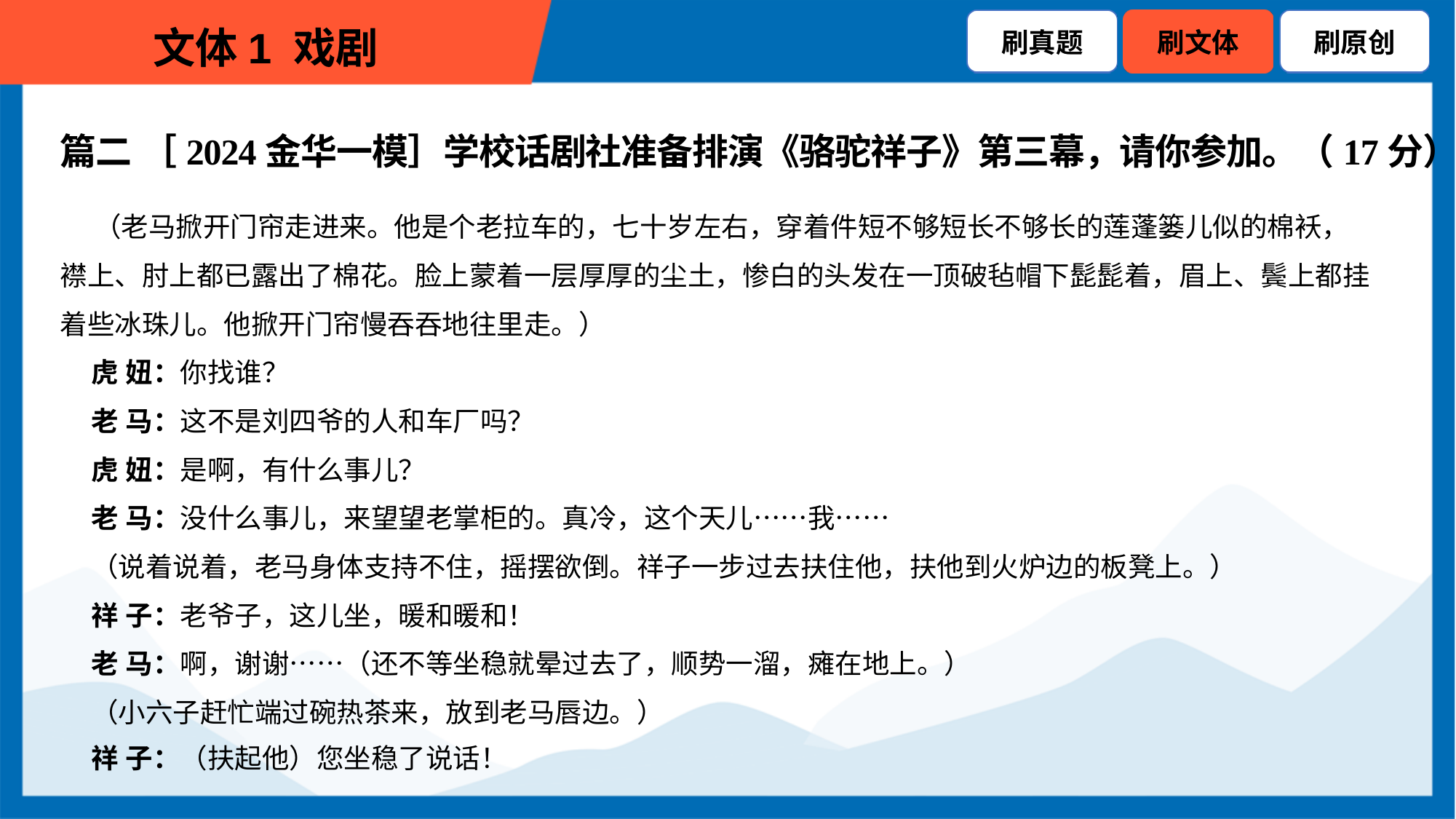

篇二 ［2024金华一模］学校话剧社准备排演《骆驼祥子》第三幕，请你参加。（17分）
    （老马掀开门帘走进来。他是个老拉车的，七十岁左右，穿着件短不够短长不够长的莲蓬篓儿似的棉袄，
襟上、肘上都已露出了棉花。脸上蒙着一层厚厚的尘土，惨白的头发在一顶破毡帽下髭髭着，眉上、鬓上都挂
着些冰珠儿。他掀开门帘慢吞吞地往里走。）
    虎 妞：你找谁？
    老 马：这不是刘四爷的人和车厂吗？
    虎 妞：是啊，有什么事儿？
    老 马：没什么事儿，来望望老掌柜的。真冷，这个天儿……我……
    （说着说着，老马身体支持不住，摇摆欲倒。祥子一步过去扶住他，扶他到火炉边的板凳上。）
    祥 子：老爷子，这儿坐，暖和暖和！
    老 马：啊，谢谢……（还不等坐稳就晕过去了，顺势一溜，瘫在地上。）
    （小六子赶忙端过碗热茶来，放到老马唇边。）
    祥 子：（扶起他）您坐稳了说话！